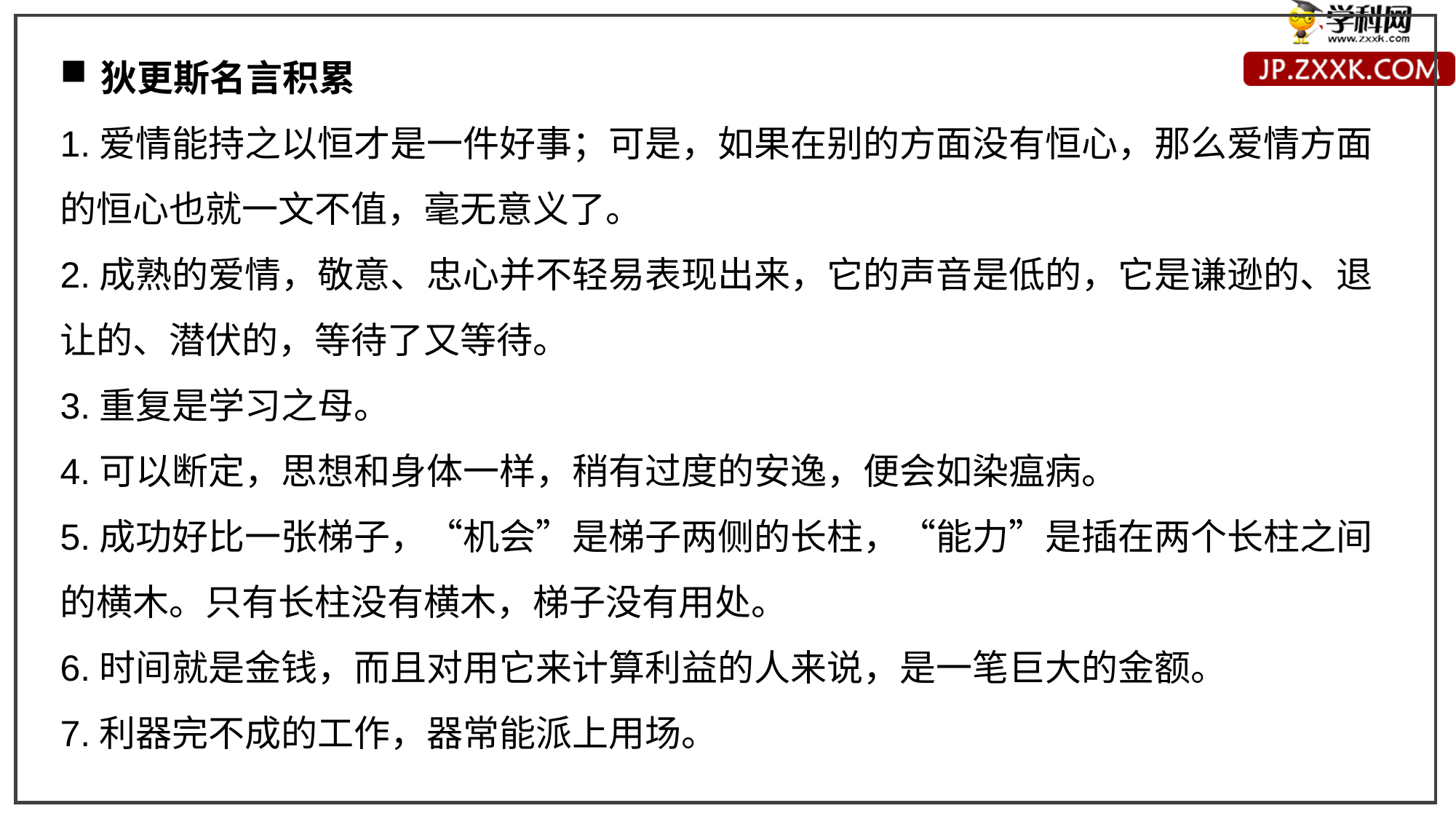

狄更斯名言积累
1.爱情能持之以恒才是一件好事；可是，如果在别的方面没有恒心，那么爱情方面的恒心也就一文不值，毫无意义了。
2.成熟的爱情，敬意、忠心并不轻易表现出来，它的声音是低的，它是谦逊的、退让的、潜伏的，等待了又等待。
3.重复是学习之母。
4.可以断定，思想和身体一样，稍有过度的安逸，便会如染瘟病。
5.成功好比一张梯子，“机会”是梯子两侧的长柱，“能力”是插在两个长柱之间的横木。只有长柱没有横木，梯子没有用处。
6.时间就是金钱，而且对用它来计算利益的人来说，是一笔巨大的金额。
7.利器完不成的工作，器常能派上用场。